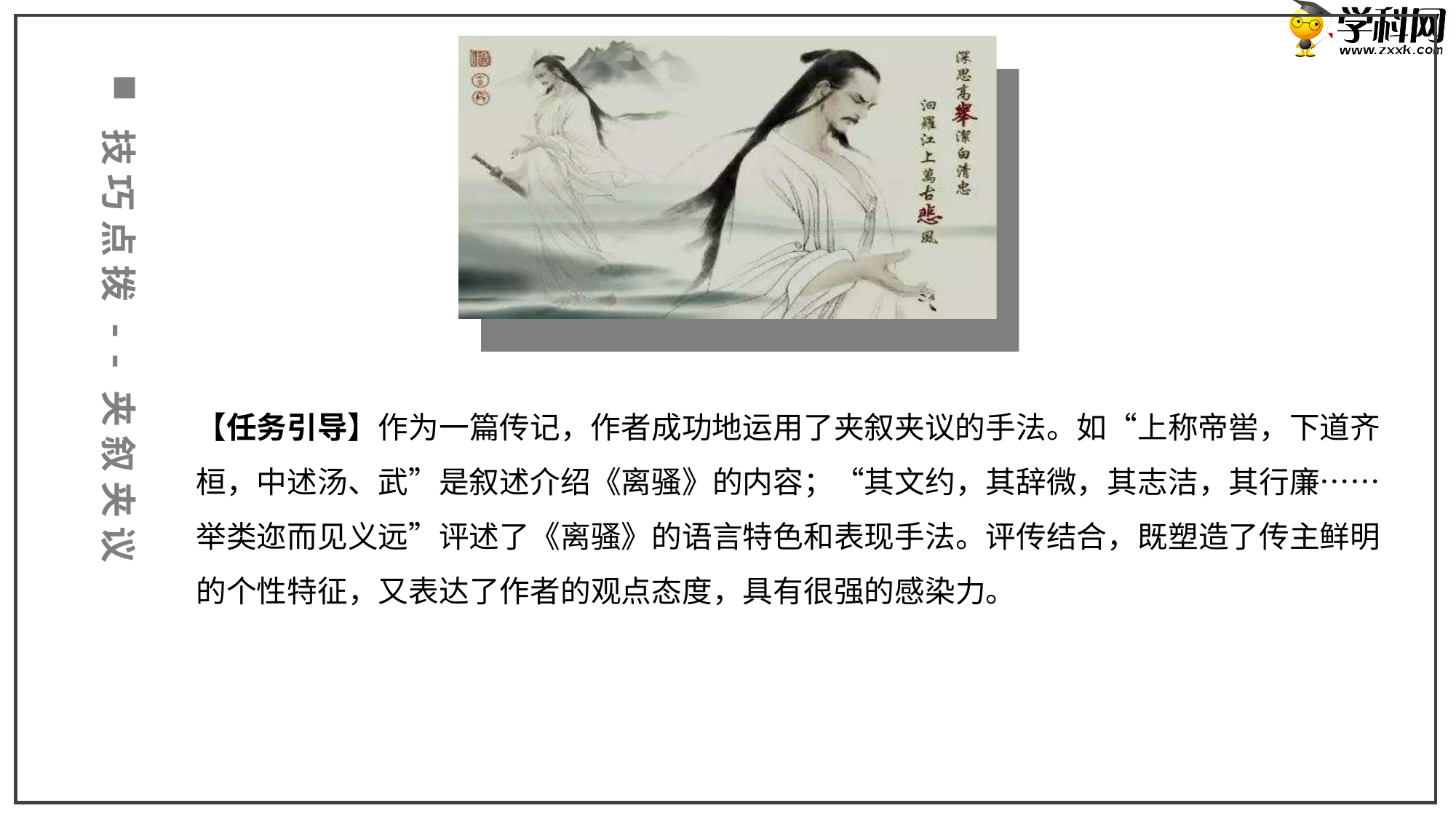

技巧点拨--夹叙夹议

【任务引导】作为一篇传记，作者成功地运用了夹叙夹议的手法。如“上称帝喾，下道齐桓，中述汤、武”是叙述介绍《离骚》的内容；“其文约，其辞微，其志洁，其行廉……举类迩而见义远”评述了《离骚》的语言特色和表现手法。评传结合，既塑造了传主鲜明的个性特征，又表达了作者的观点态度，具有很强的感染力。